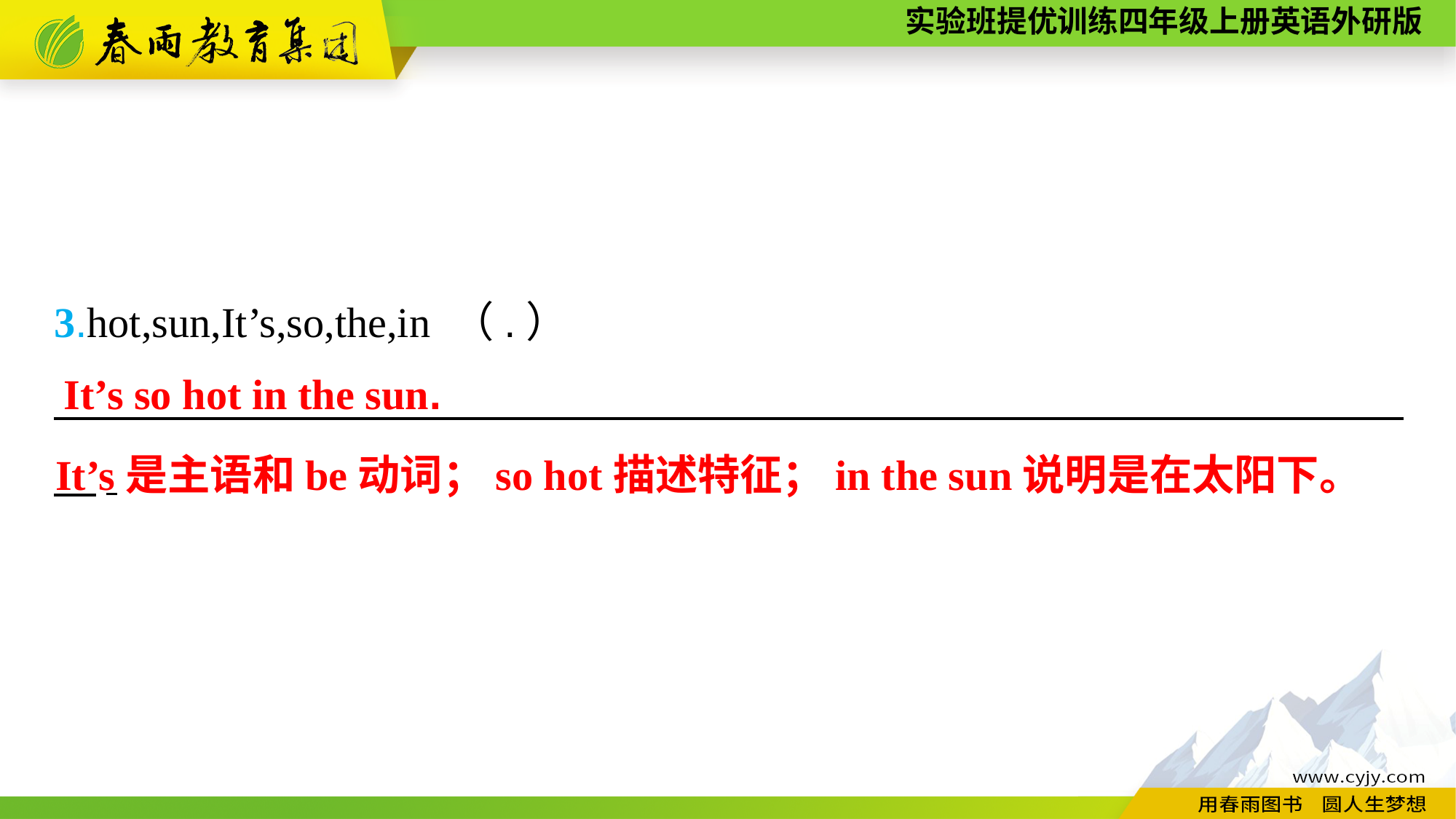

3.hot,sun,It’s,so,the,in （.）
　　　　　　　　　　　　　　　　　　　　　　　　　　　　　  　　.
It’s so hot in the sun.
It’s是主语和be动词；so hot描述特征；in the sun说明是在太阳下。